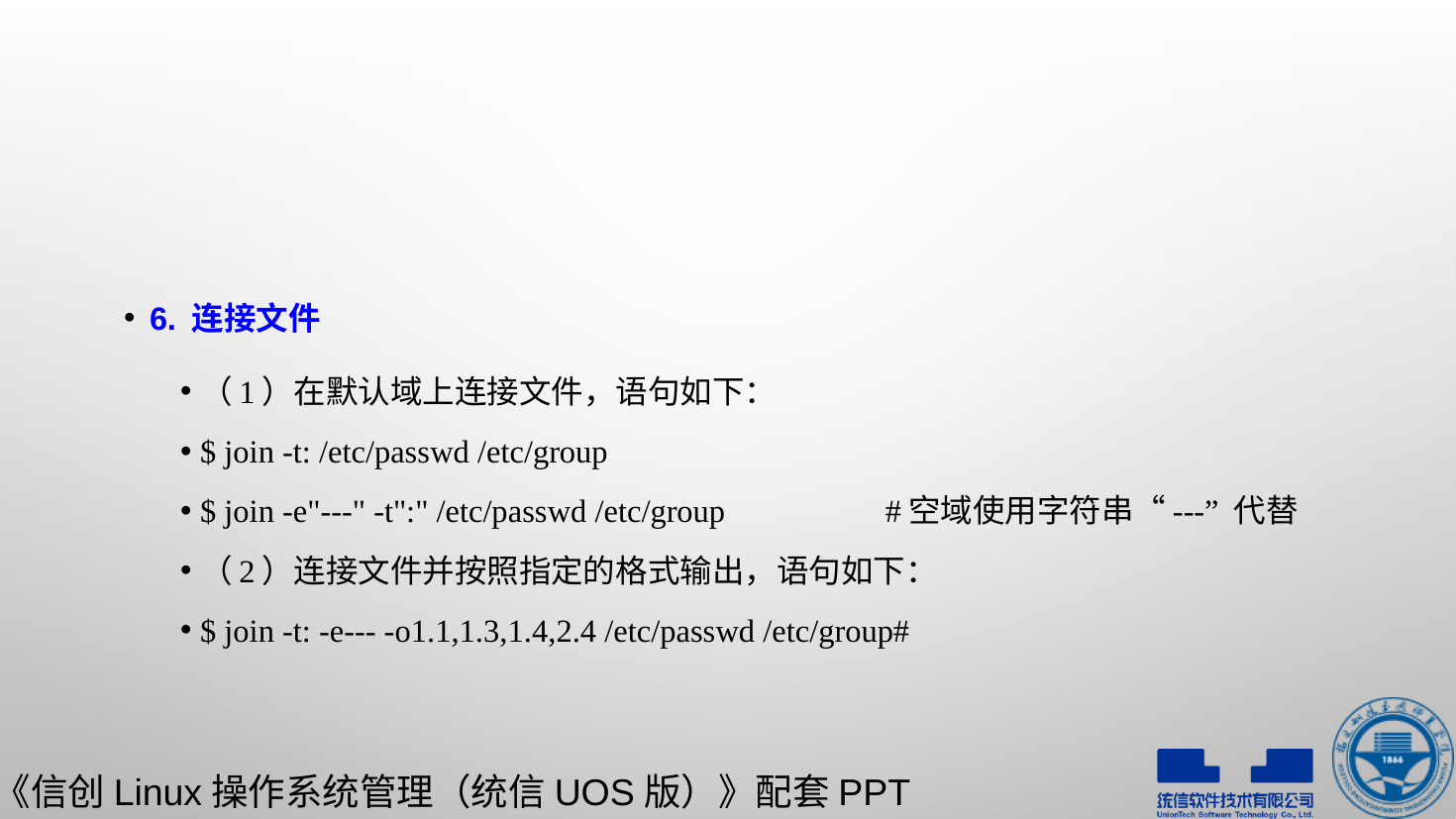

#
6. 连接文件
（1）在默认域上连接文件，语句如下：
$ join -t: /etc/passwd /etc/group
$ join -e"---" -t":" /etc/passwd /etc/group	           #空域使用字符串“---” 代替
（2）连接文件并按照指定的格式输出，语句如下：
$ join -t: -e--- -o1.1,1.3,1.4,2.4 /etc/passwd /etc/group#